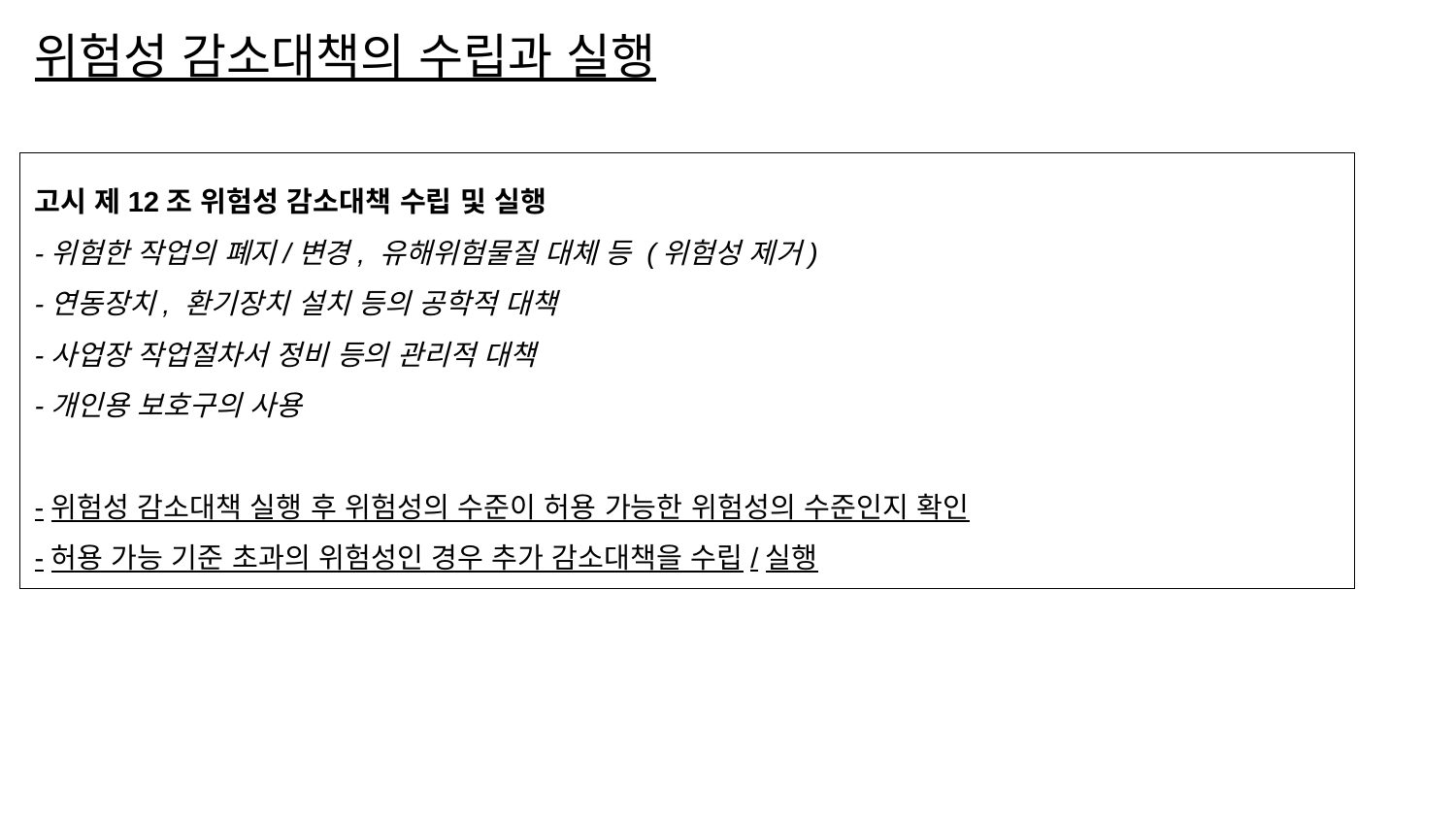

# 위험성 감소대책의 수립과 실행
고시 제12조 위험성 감소대책 수립 및 실행
-위험한 작업의 폐지/변경, 유해위험물질 대체 등 (위험성 제거)
-연동장치, 환기장치 설치 등의 공학적 대책
-사업장 작업절차서 정비 등의 관리적 대책
-개인용 보호구의 사용

-위험성 감소대책 실행 후 위험성의 수준이 허용 가능한 위험성의 수준인지 확인
-허용 가능 기준 초과의 위험성인 경우 추가 감소대책을 수립/실행